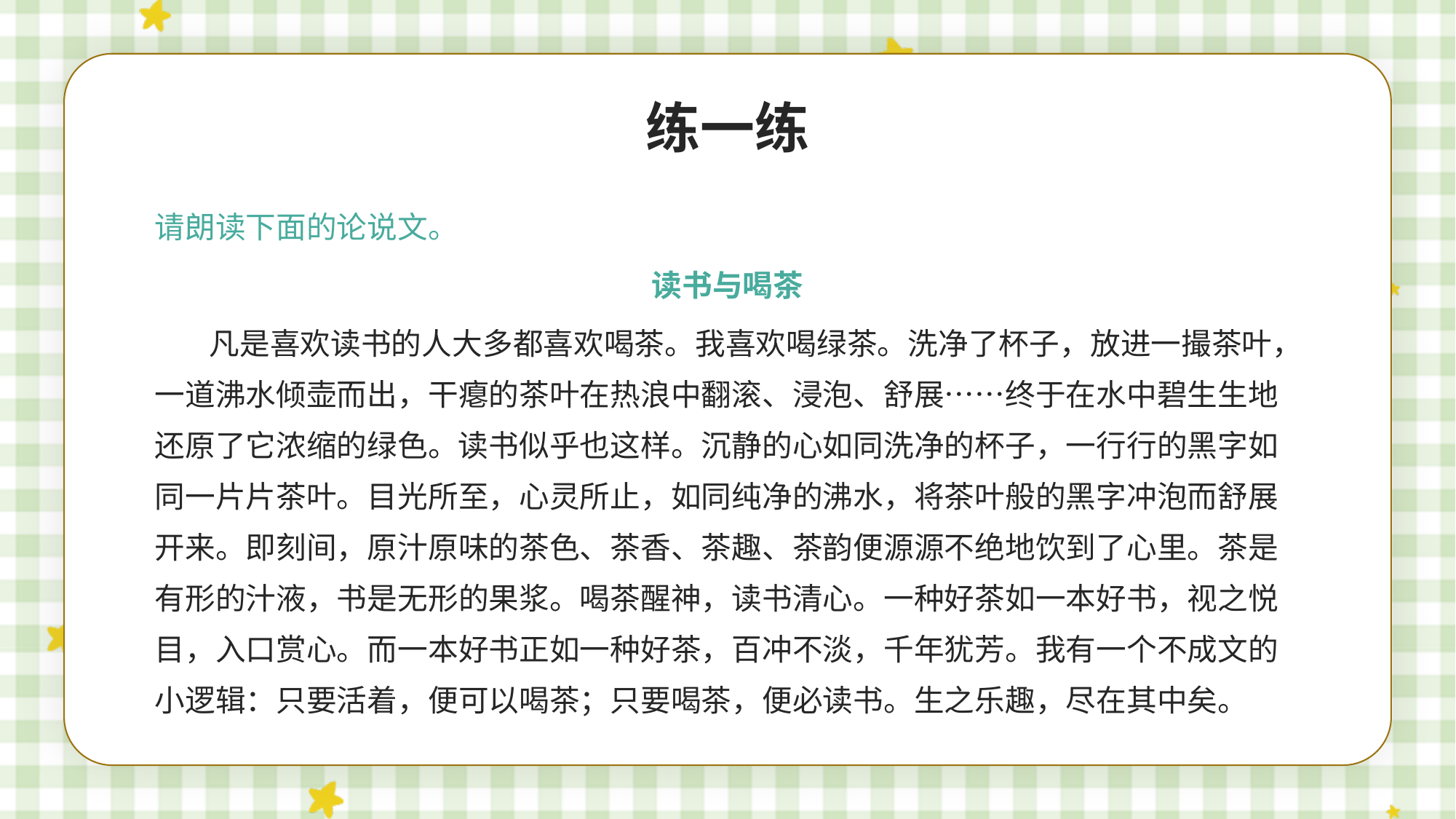

练一练
请朗读下面的论说文。
读书与喝茶
凡是喜欢读书的人大多都喜欢喝茶。我喜欢喝绿茶。洗净了杯子，放进一撮茶叶，一道沸水倾壶而出，干瘪的茶叶在热浪中翻滚、浸泡、舒展……终于在水中碧生生地还原了它浓缩的绿色。读书似乎也这样。沉静的心如同洗净的杯子，一行行的黑字如同一片片茶叶。目光所至，心灵所止，如同纯净的沸水，将茶叶般的黑字冲泡而舒展开来。即刻间，原汁原味的茶色、茶香、茶趣、茶韵便源源不绝地饮到了心里。茶是有形的汁液，书是无形的果浆。喝茶醒神，读书清心。一种好茶如一本好书，视之悦目，入口赏心。而一本好书正如一种好茶，百冲不淡，千年犹芳。我有一个不成文的小逻辑：只要活着，便可以喝茶；只要喝茶，便必读书。生之乐趣，尽在其中矣。